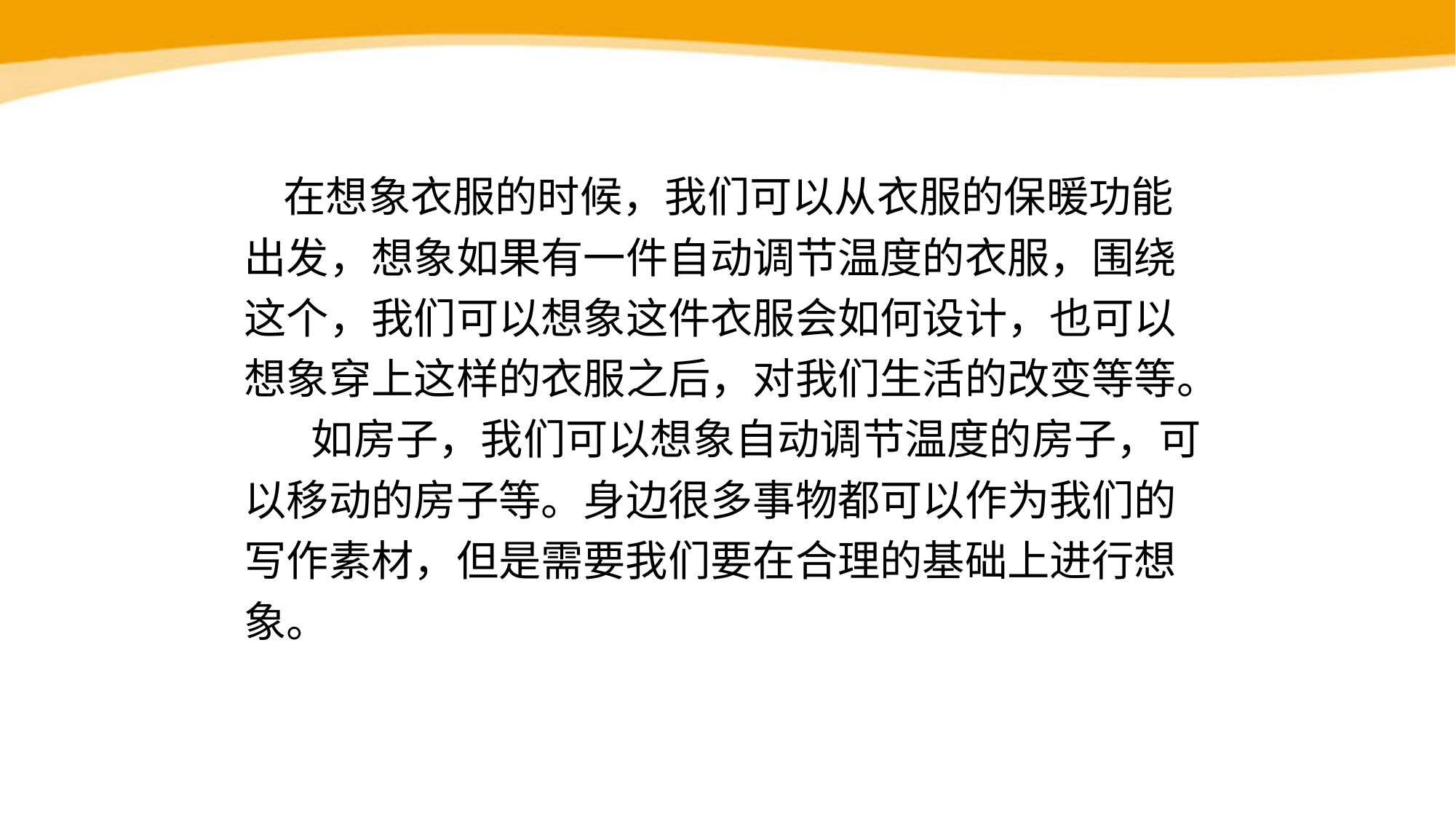

在想象衣服的时候，我们可以从衣服的保暖功能出发，想象如果有一件自动调节温度的衣服，围绕这个，我们可以想象这件衣服会如何设计，也可以想象穿上这样的衣服之后，对我们生活的改变等等。
      如房子，我们可以想象自动调节温度的房子，可以移动的房子等。身边很多事物都可以作为我们的写作素材，但是需要我们要在合理的基础上进行想象。